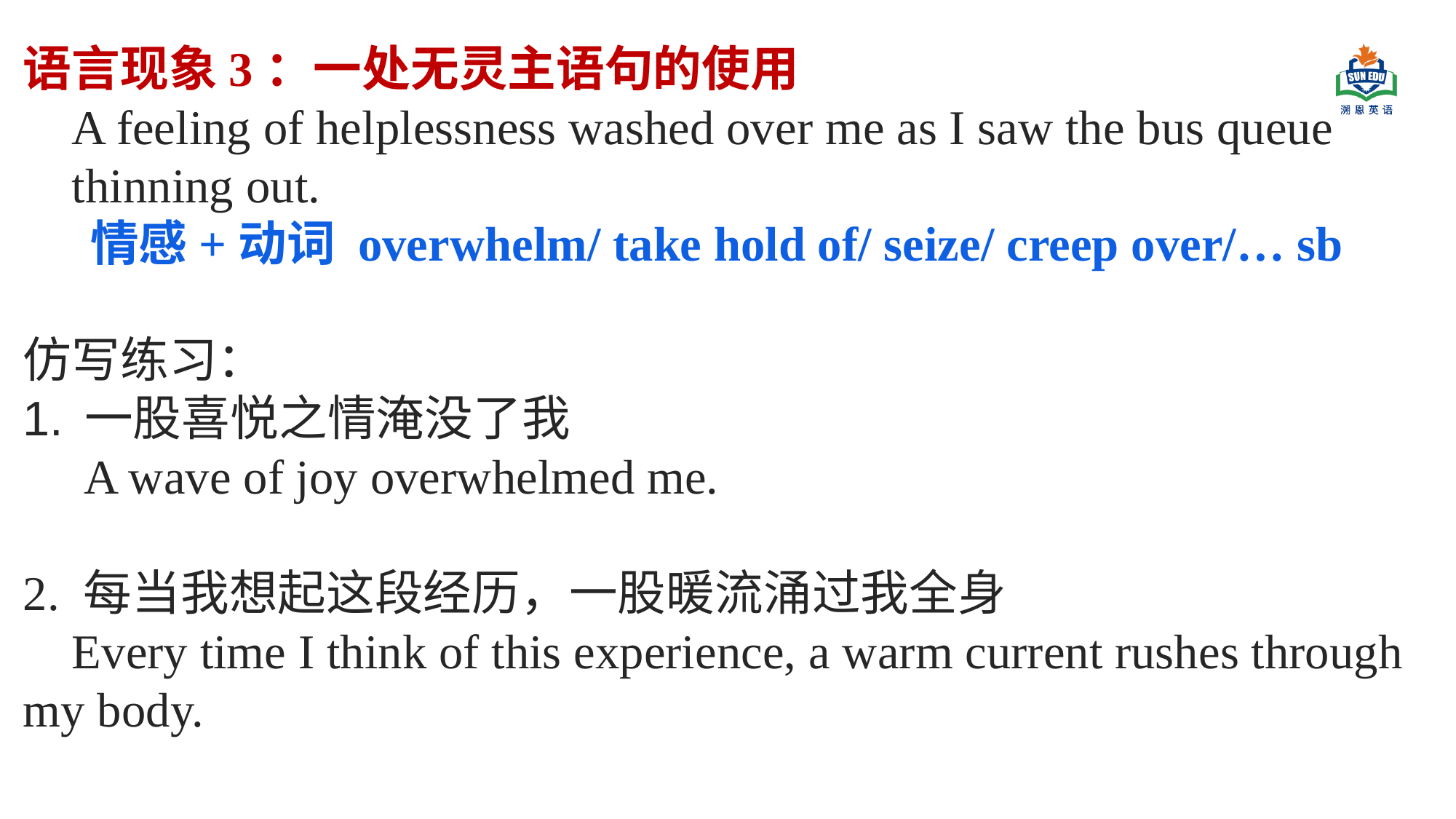

语言现象3：一处无灵主语句的使用
    A feeling of helplessness washed over me as I saw the bus queue
    thinning out.
     情感+动词 overwhelm/ take hold of/ seize/ creep over/… sb

仿写练习：
一股喜悦之情淹没了我
     A wave of joy overwhelmed me.

2. 每当我想起这段经历，一股暖流涌过我全身
    Every time I think of this experience, a warm current rushes through   my body.